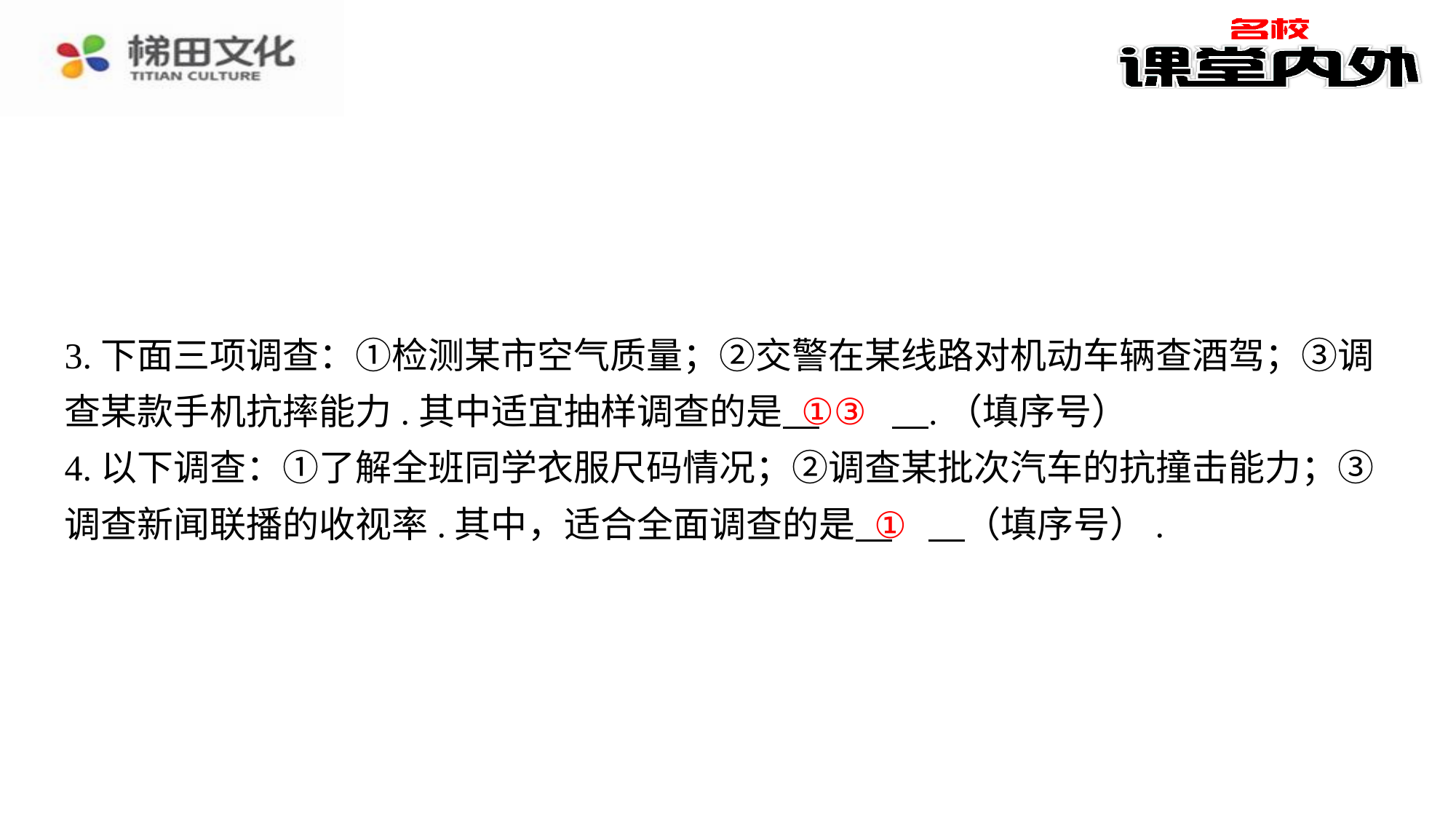

3.下面三项调查：①检测某市空气质量；②交警在某线路对机动车辆查酒驾；③调查某款手机抗摔能力.其中适宜抽样调查的是 　①③　⁠.（填序号）
4.以下调查：①了解全班同学衣服尺码情况；②调查某批次汽车的抗撞击能力；③调查新闻联播的收视率.其中，适合全面调查的是 　①　⁠（填序号）.
①③
①